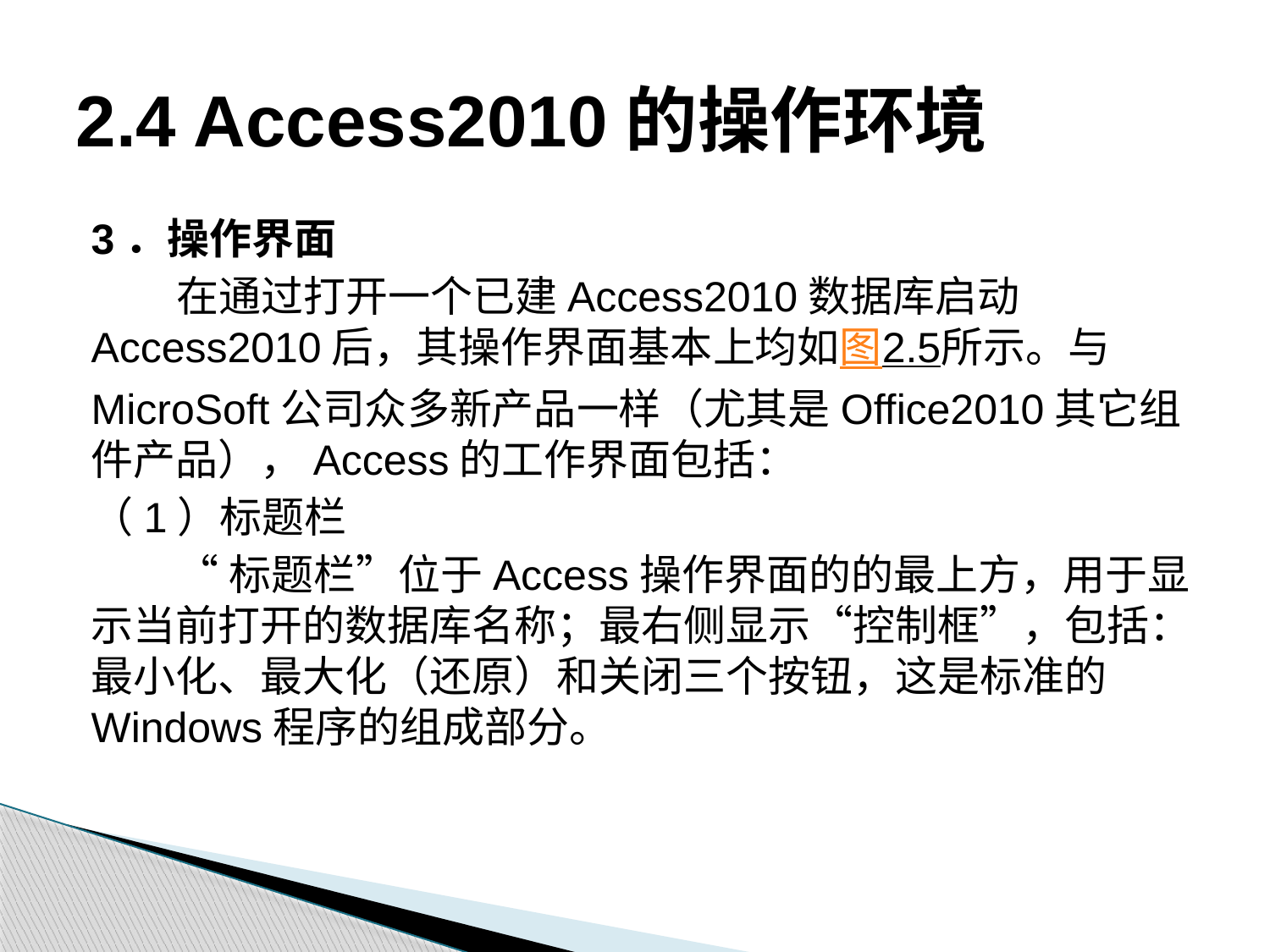

# 2.4 Access2010的操作环境
3．操作界面
在通过打开一个已建Access2010数据库启动Access2010后，其操作界面基本上均如图2.5所示。与MicroSoft公司众多新产品一样（尤其是Office2010其它组件产品），Access的工作界面包括：
（1）标题栏
“标题栏”位于Access操作界面的的最上方，用于显示当前打开的数据库名称；最右侧显示“控制框”，包括：最小化、最大化（还原）和关闭三个按钮，这是标准的Windows程序的组成部分。